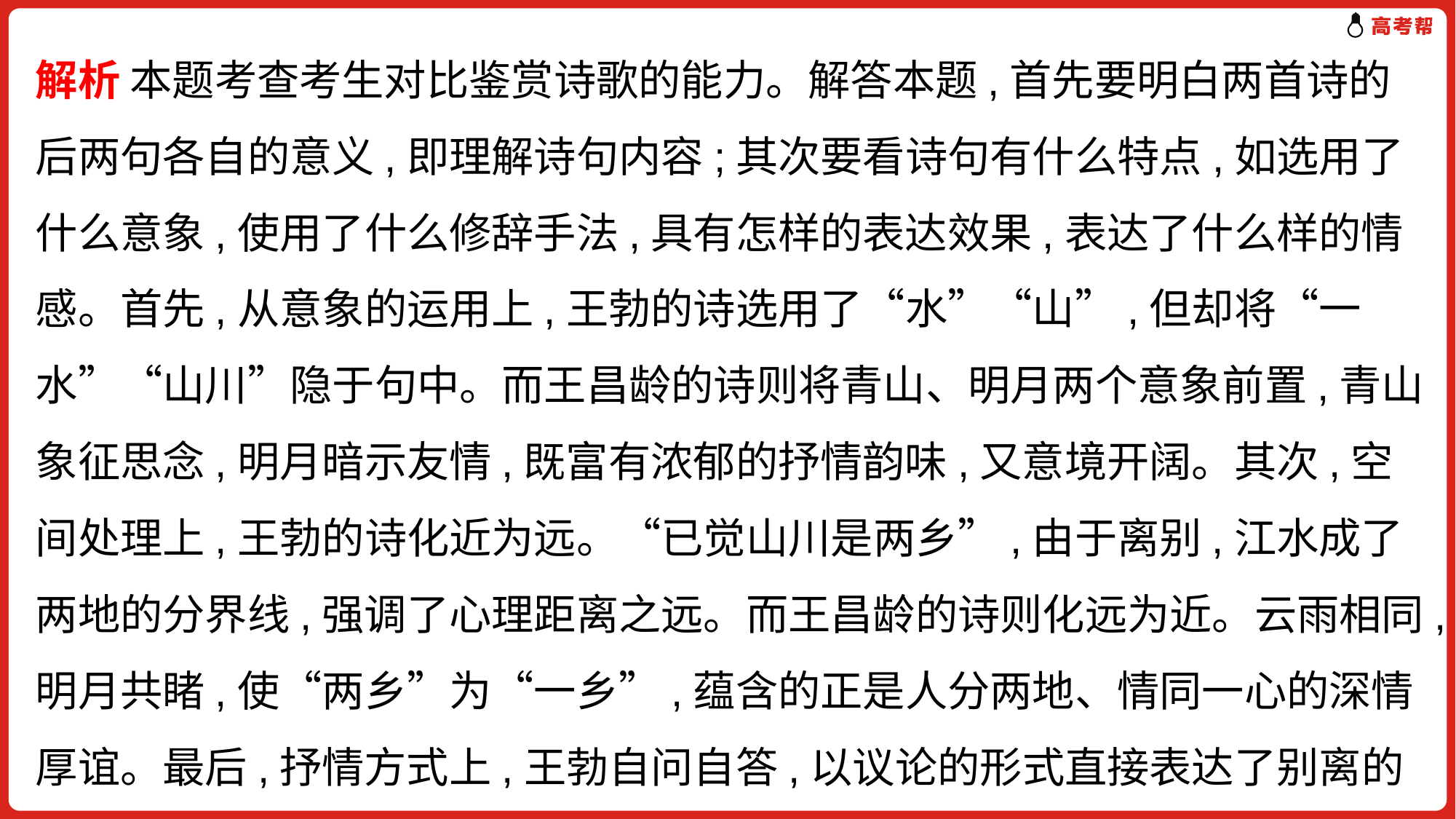

解析 本题考查考生对比鉴赏诗歌的能力。解答本题,首先要明白两首诗的后两句各自的意义,即理解诗句内容;其次要看诗句有什么特点,如选用了什么意象,使用了什么修辞手法,具有怎样的表达效果,表达了什么样的情感。首先,从意象的运用上,王勃的诗选用了“水”“山”,但却将“一水”“山川”隐于句中。而王昌龄的诗则将青山、明月两个意象前置,青山象征思念,明月暗示友情,既富有浓郁的抒情韵味,又意境开阔。其次,空间处理上,王勃的诗化近为远。“已觉山川是两乡”,由于离别,江水成了两地的分界线,强调了心理距离之远。而王昌龄的诗则化远为近。云雨相同,明月共睹,使“两乡”为“一乡”,蕴含的正是人分两地、情同一心的深情厚谊。最后,抒情方式上,王勃自问自答,以议论的形式直接表达了别离的感伤。而王昌龄则以景作结,融